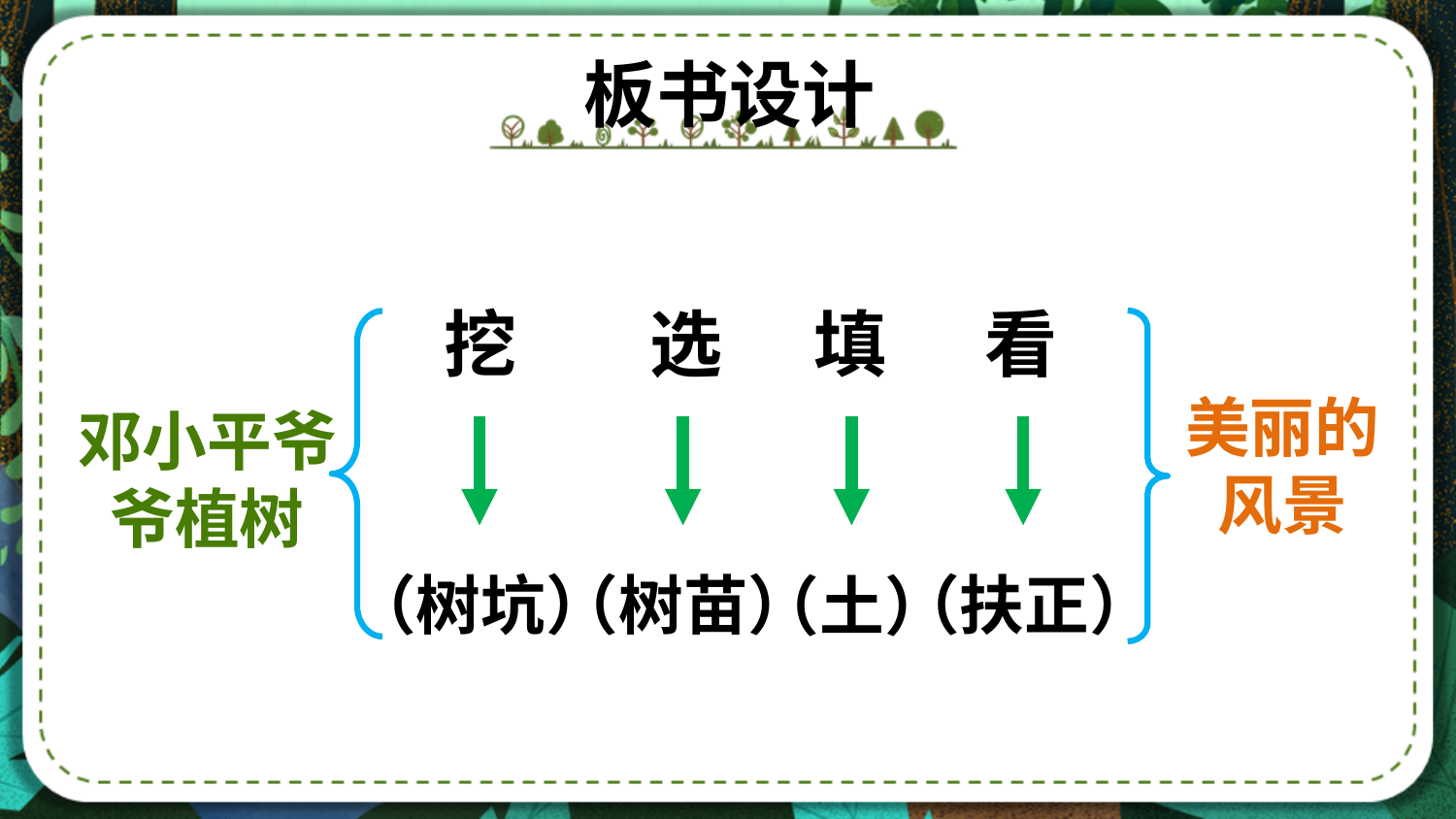

板书设计
挖
选
填
看

美丽的风景
邓小平爷爷植树
（树坑）
（树苗）
（扶正）
（土）